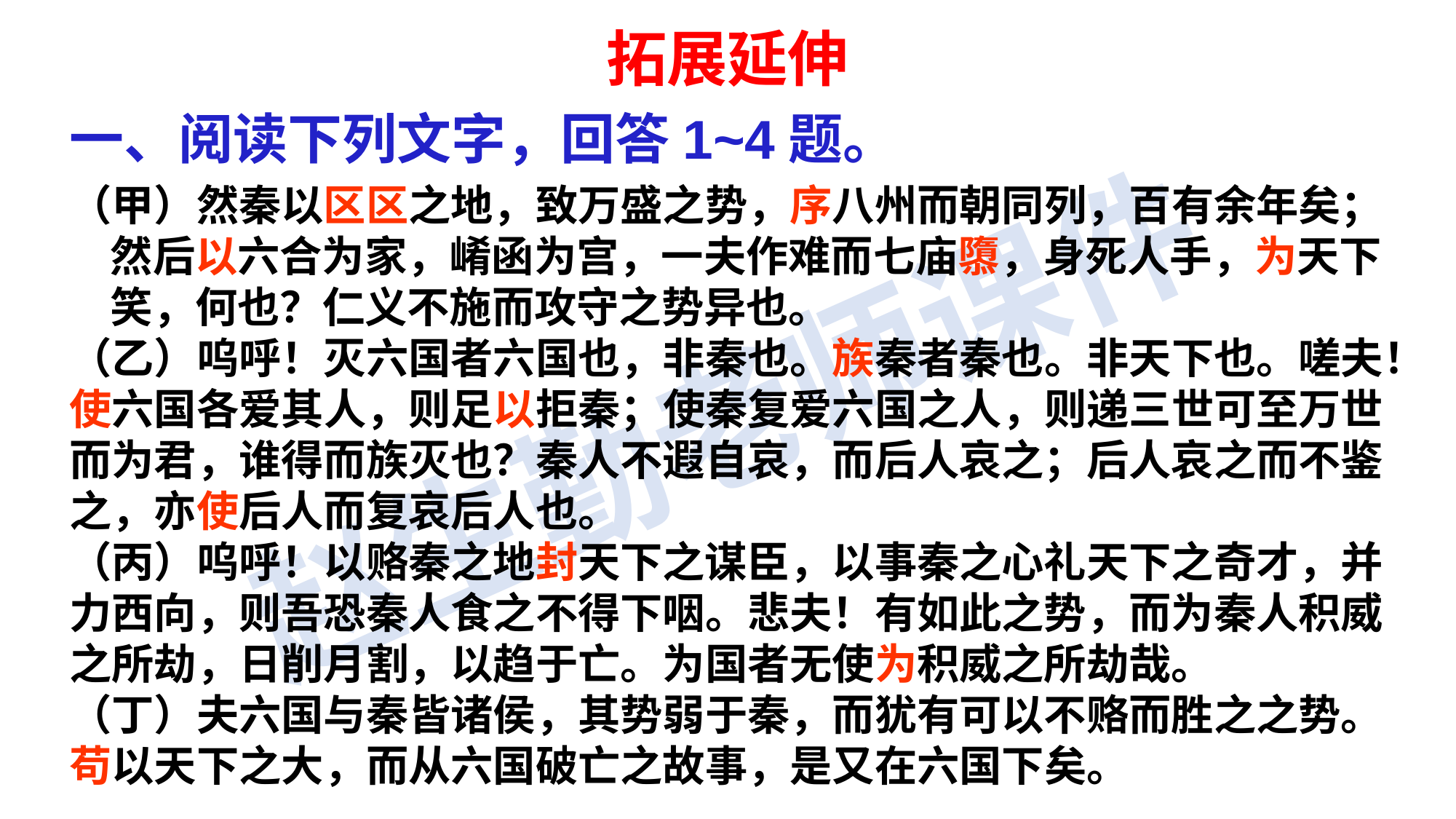

拓展延伸
一、阅读下列文字，回答1~4题。
（甲）然秦以区区之地，致万盛之势，序八州而朝同列，百有余年矣；然后以六合为家，崤函为宫，一夫作难而七庙隳，身死人手，为天下笑，何也？仁义不施而攻守之势异也。
（乙）呜呼！灭六国者六国也，非秦也。族秦者秦也。非天下也。嗟夫！使六国各爱其人，则足以拒秦；使秦复爱六国之人，则递三世可至万世而为君，谁得而族灭也？秦人不遐自哀，而后人哀之；后人哀之而不鉴之，亦使后人而复哀后人也。
（丙）呜呼！以赂秦之地封天下之谋臣，以事秦之心礼天下之奇才，并力西向，则吾恐秦人食之不得下咽。悲夫！有如此之势，而为秦人积威之所劫，日削月割，以趋于亡。为国者无使为积威之所劫哉。
（丁）夫六国与秦皆诸侯，其势弱于秦，而犹有可以不赂而胜之之势。苟以天下之大，而从六国破亡之故事，是又在六国下矣。